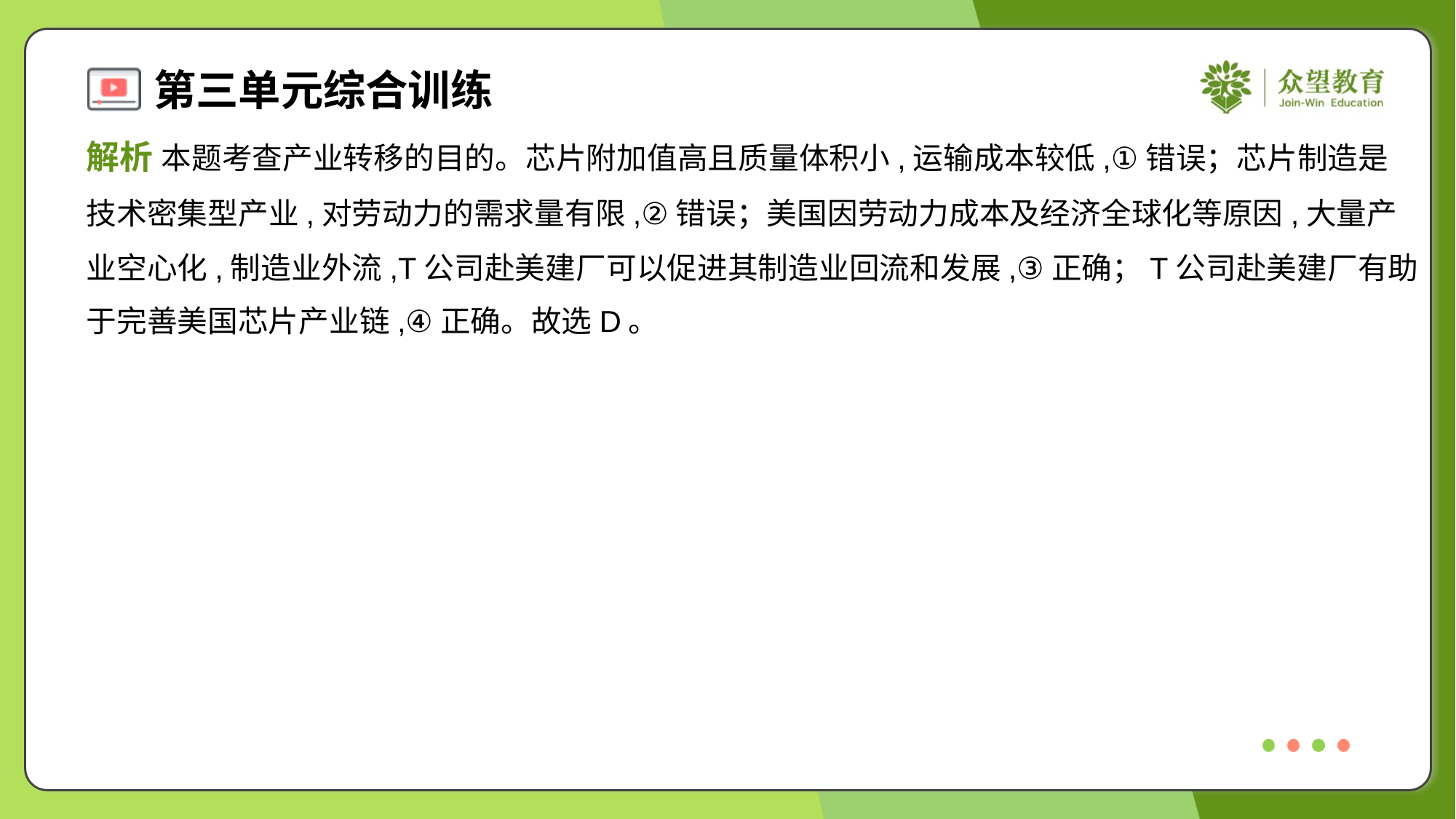

解析 本题考查产业转移的目的。芯片附加值高且质量体积小,运输成本较低,①错误；芯片制造是
技术密集型产业,对劳动力的需求量有限,②错误；美国因劳动力成本及经济全球化等原因,大量产
业空心化,制造业外流,T公司赴美建厂可以促进其制造业回流和发展,③正确；T公司赴美建厂有助
于完善美国芯片产业链,④正确。故选D。